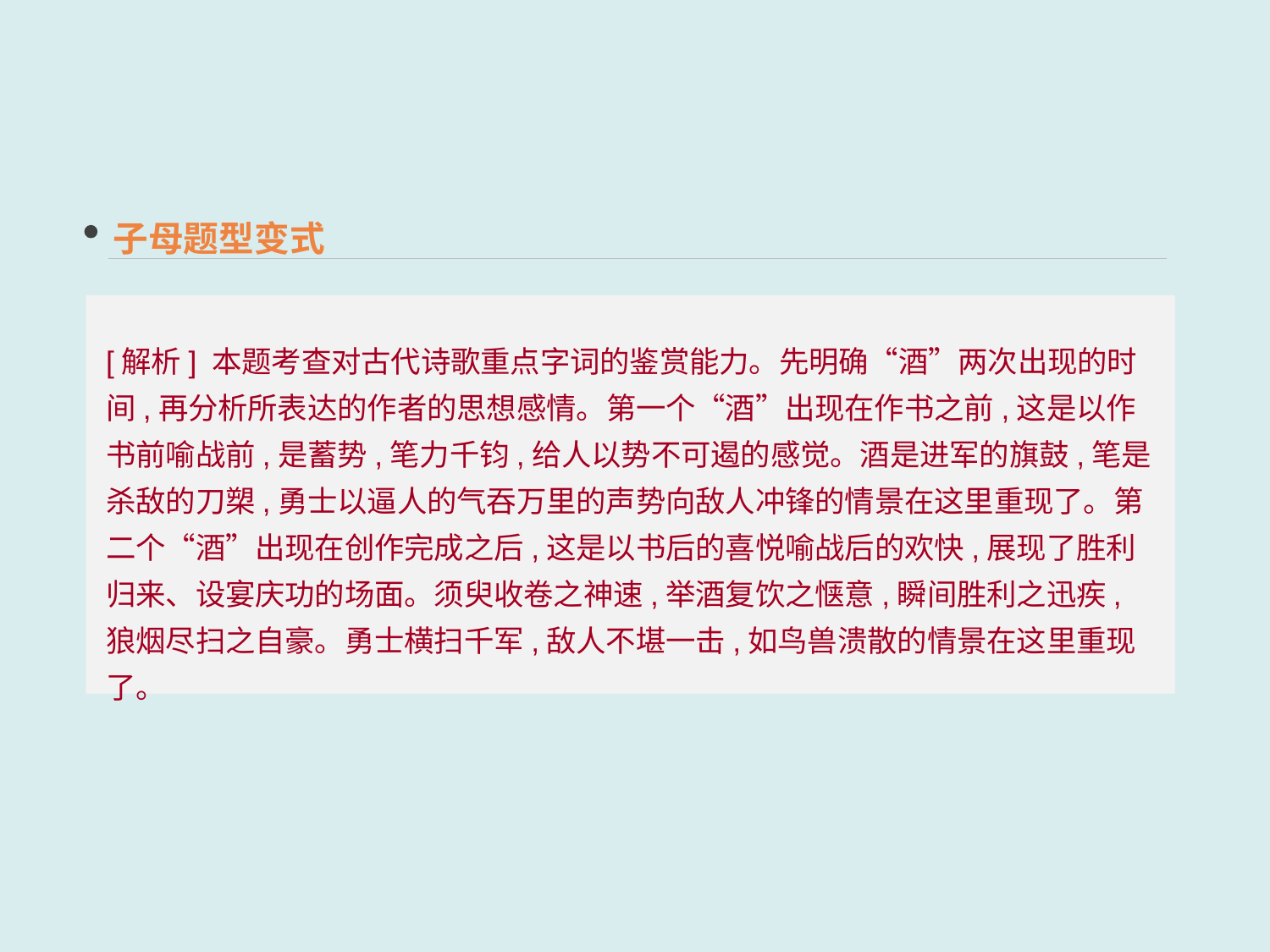

子母题型变式

[解析] 本题考查对古代诗歌重点字词的鉴赏能力。先明确“酒”两次出现的时间,再分析所表达的作者的思想感情。第一个“酒”出现在作书之前,这是以作书前喻战前,是蓄势,笔力千钧,给人以势不可遏的感觉。酒是进军的旗鼓,笔是杀敌的刀槊,勇士以逼人的气吞万里的声势向敌人冲锋的情景在这里重现了。第二个“酒”出现在创作完成之后,这是以书后的喜悦喻战后的欢快,展现了胜利归来、设宴庆功的场面。须臾收卷之神速,举酒复饮之惬意,瞬间胜利之迅疾,狼烟尽扫之自豪。勇士横扫千军,敌人不堪一击,如鸟兽溃散的情景在这里重现了。